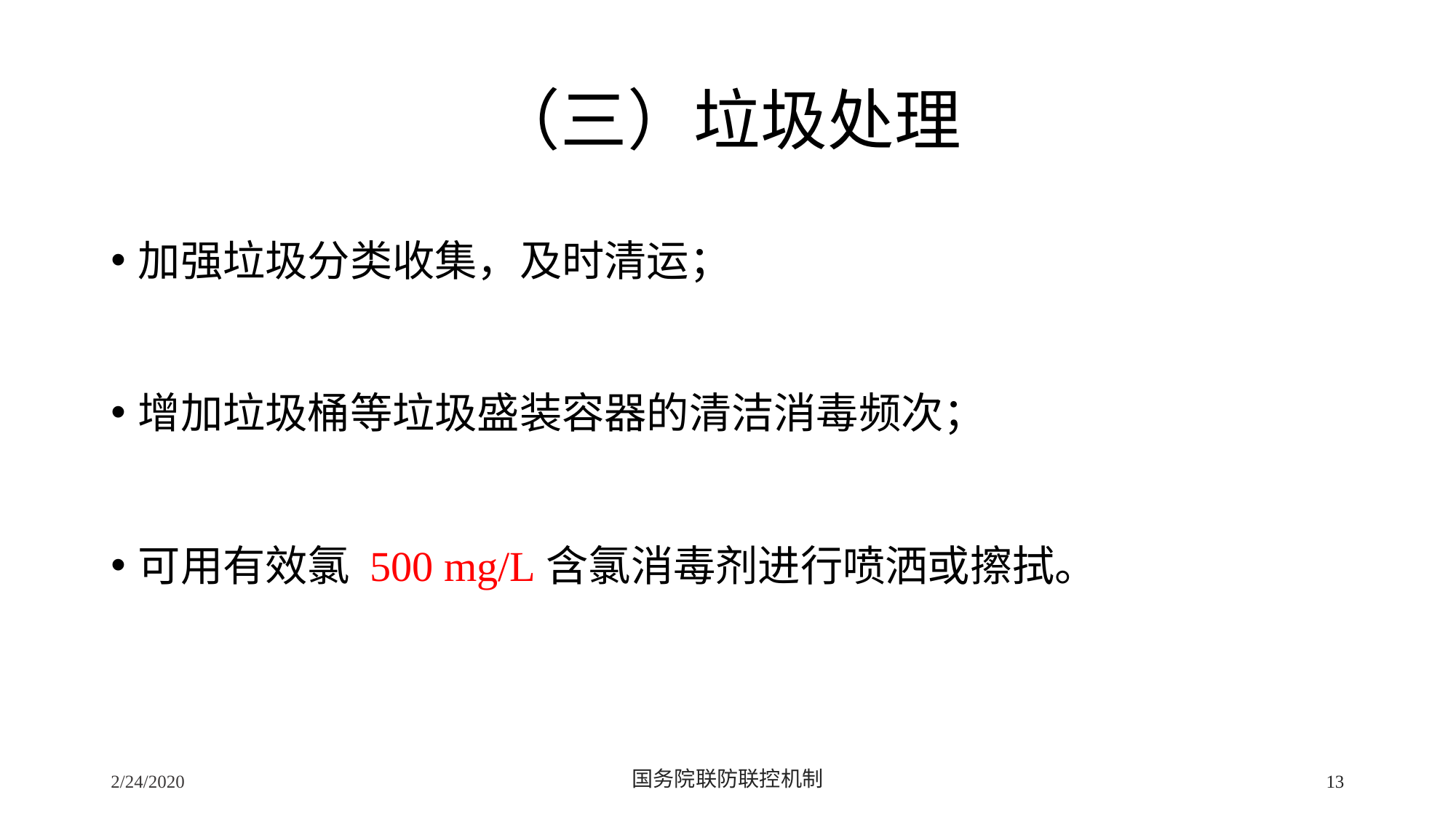

# （三）垃圾处理
加强垃圾分类收集，及时清运；

增加垃圾桶等垃圾盛装容器的清洁消毒频次；

可用有效氯 500 mg/L含氯消毒剂进行喷洒或擦拭。
2/24/2020
国务院联防联控机制
13